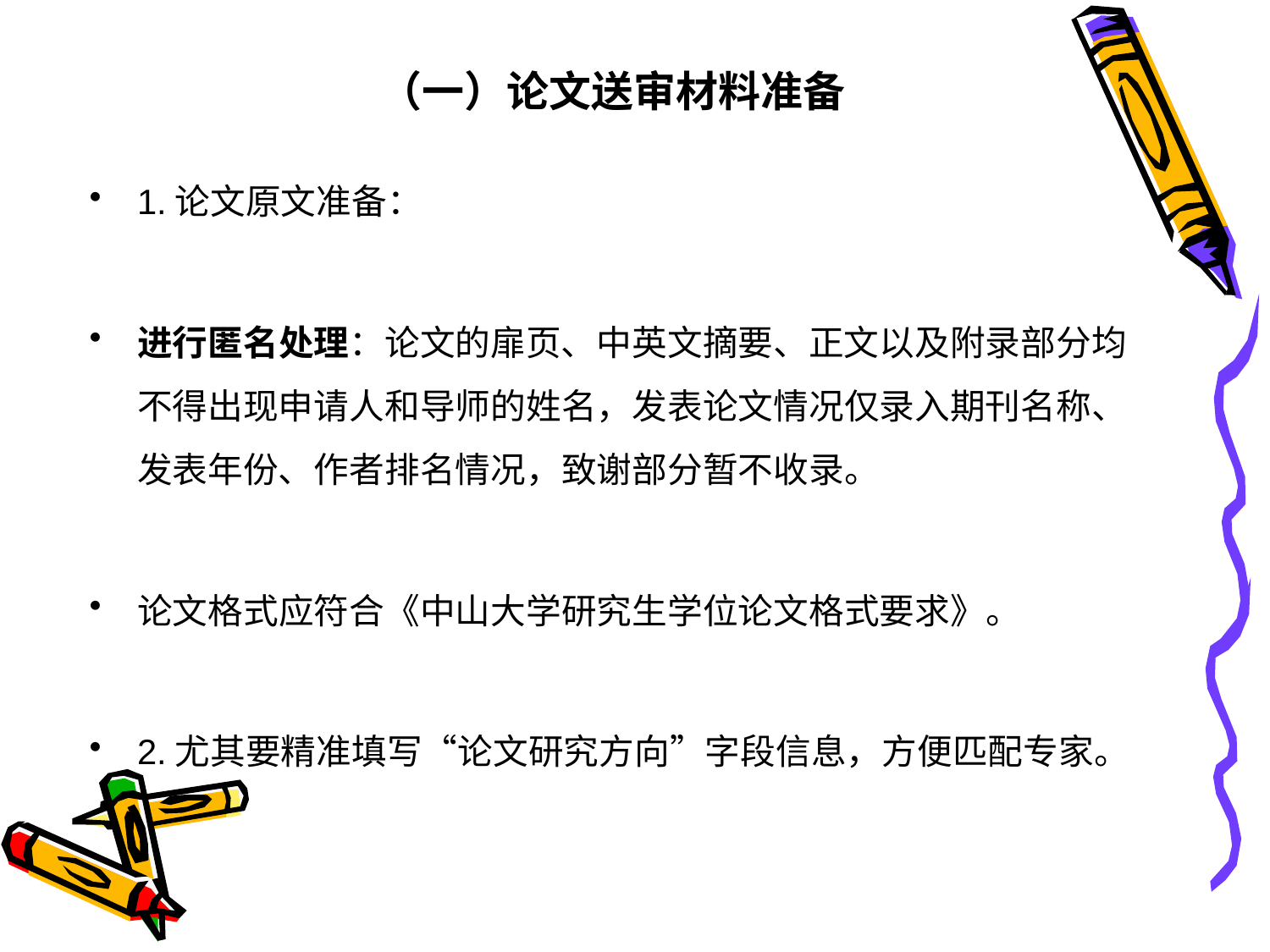

# （一）论文送审材料准备
1.论文原文准备：

进行匿名处理：论文的扉页、中英文摘要、正文以及附录部分均不得出现申请人和导师的姓名，发表论文情况仅录入期刊名称、发表年份、作者排名情况，致谢部分暂不收录。

论文格式应符合《中山大学研究生学位论文格式要求》。

2.尤其要精准填写“论文研究方向”字段信息，方便匹配专家。